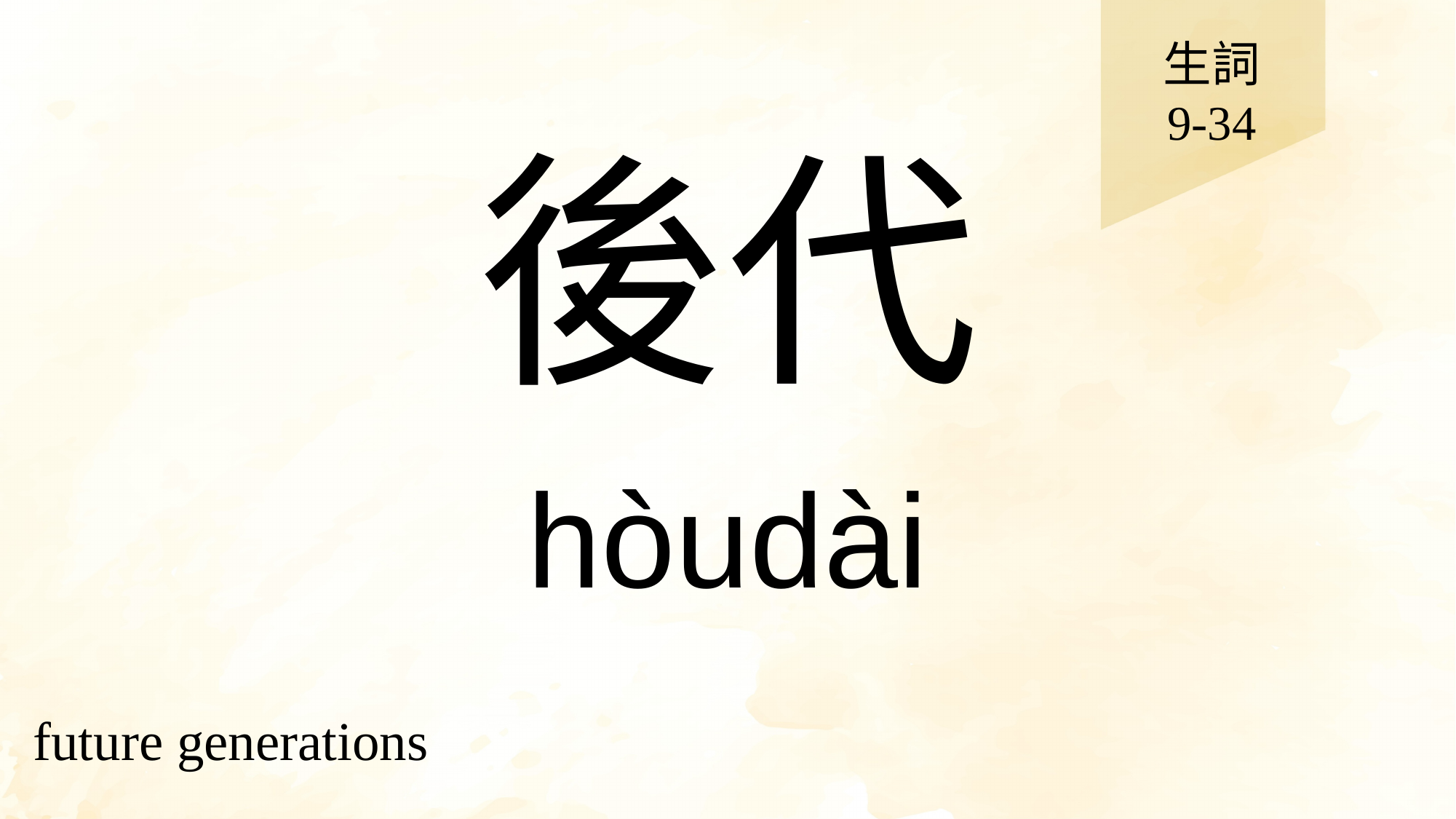

生詞
9-34
# 後代
hòudài
future generations